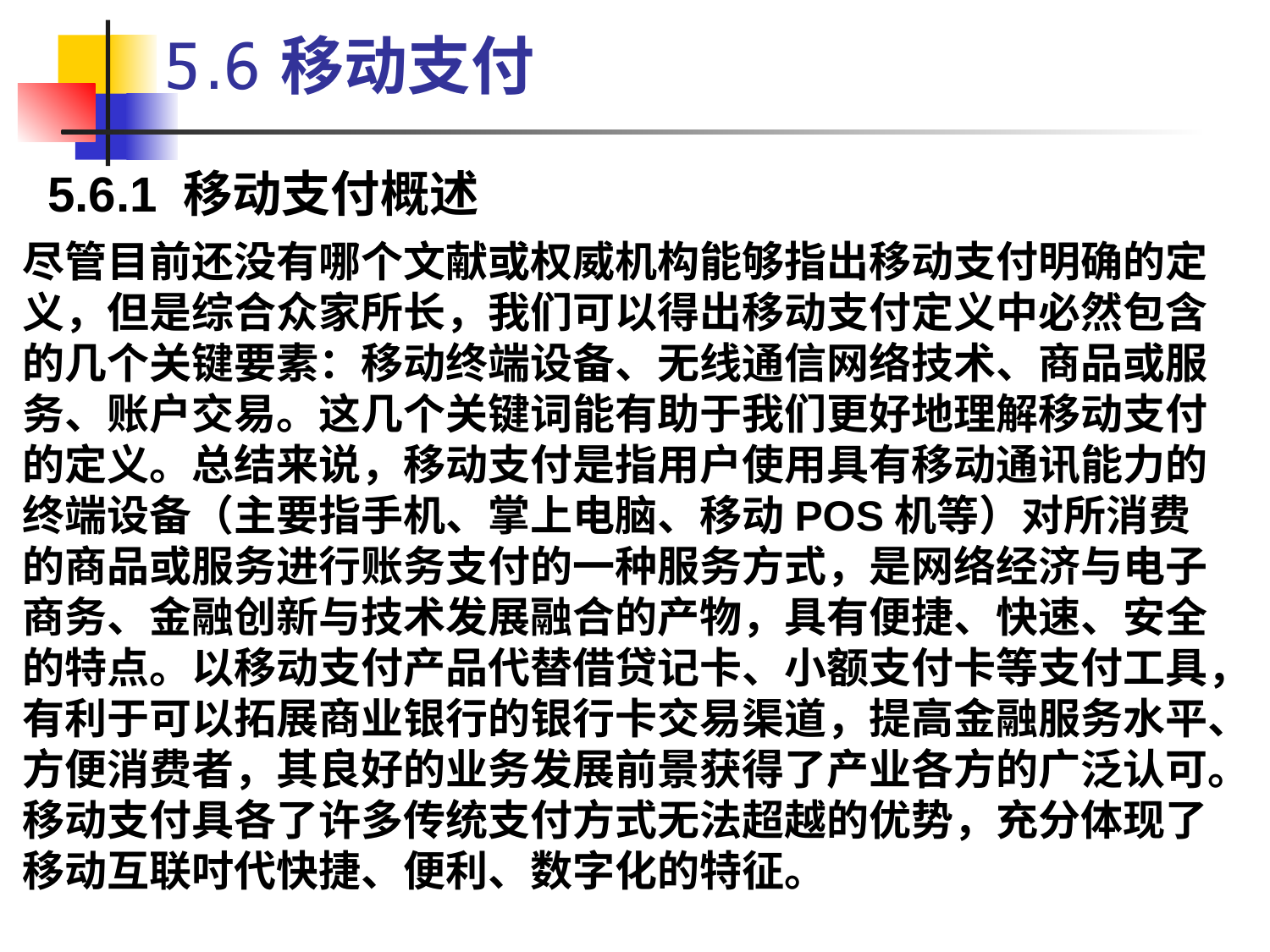

5.6移动支付
5.6.1 移动支付概述
尽管目前还没有哪个文献或权威机构能够指出移动支付明确的定义，但是综合众家所长，我们可以得出移动支付定义中必然包含的几个关键要素：移动终端设备、无线通信网络技术、商品或服务、账户交易。这几个关键词能有助于我们更好地理解移动支付的定义。总结来说，移动支付是指用户使用具有移动通讯能力的终端设备（主要指手机、掌上电脑、移动POS机等）对所消费的商品或服务进行账务支付的一种服务方式，是网络经济与电子商务、金融创新与技术发展融合的产物，具有便捷、快速、安全的特点。以移动支付产品代替借贷记卡、小额支付卡等支付工具，有利于可以拓展商业银行的银行卡交易渠道，提高金融服务水平、方便消费者，其良好的业务发展前景获得了产业各方的广泛认可。移动支付具各了许多传统支付方式无法超越的优势，充分体现了移动互联吋代快捷、便利、数字化的特征。